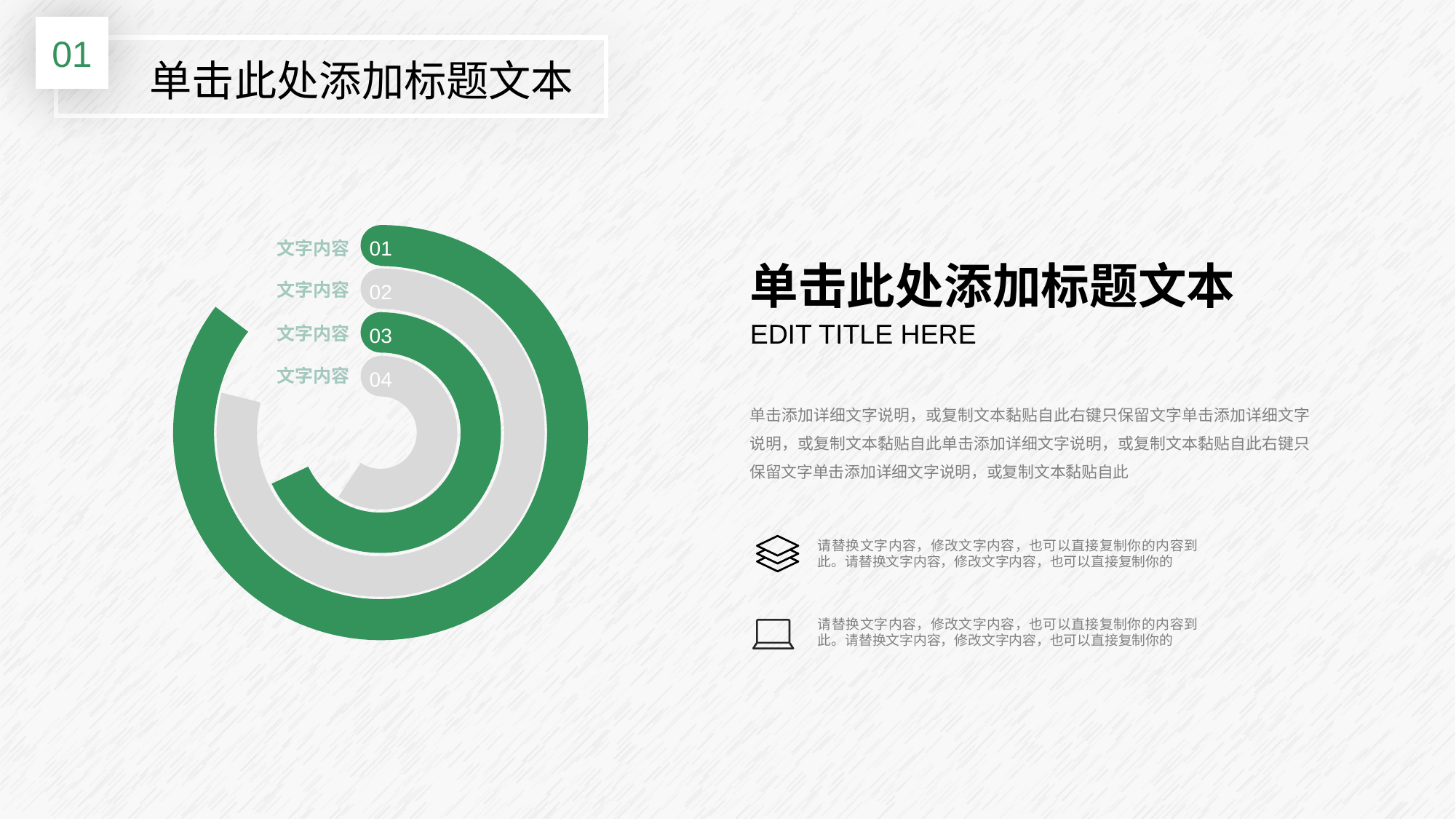

01

单击此处添加标题文本
单击此处添加标题文本

01
文字内容
02

文字内容
EDIT TITLE HERE
03

文字内容

04
文字内容
单击添加详细文字说明，或复制文本黏贴自此右键只保留文字单击添加详细文字说明，或复制文本黏贴自此单击添加详细文字说明，或复制文本黏贴自此右键只保留文字单击添加详细文字说明，或复制文本黏贴自此
请替换文字内容，修改文字内容，也可以直接复制你的内容到此。请替换文字内容，修改文字内容，也可以直接复制你的

请替换文字内容，修改文字内容，也可以直接复制你的内容到此。请替换文字内容，修改文字内容，也可以直接复制你的